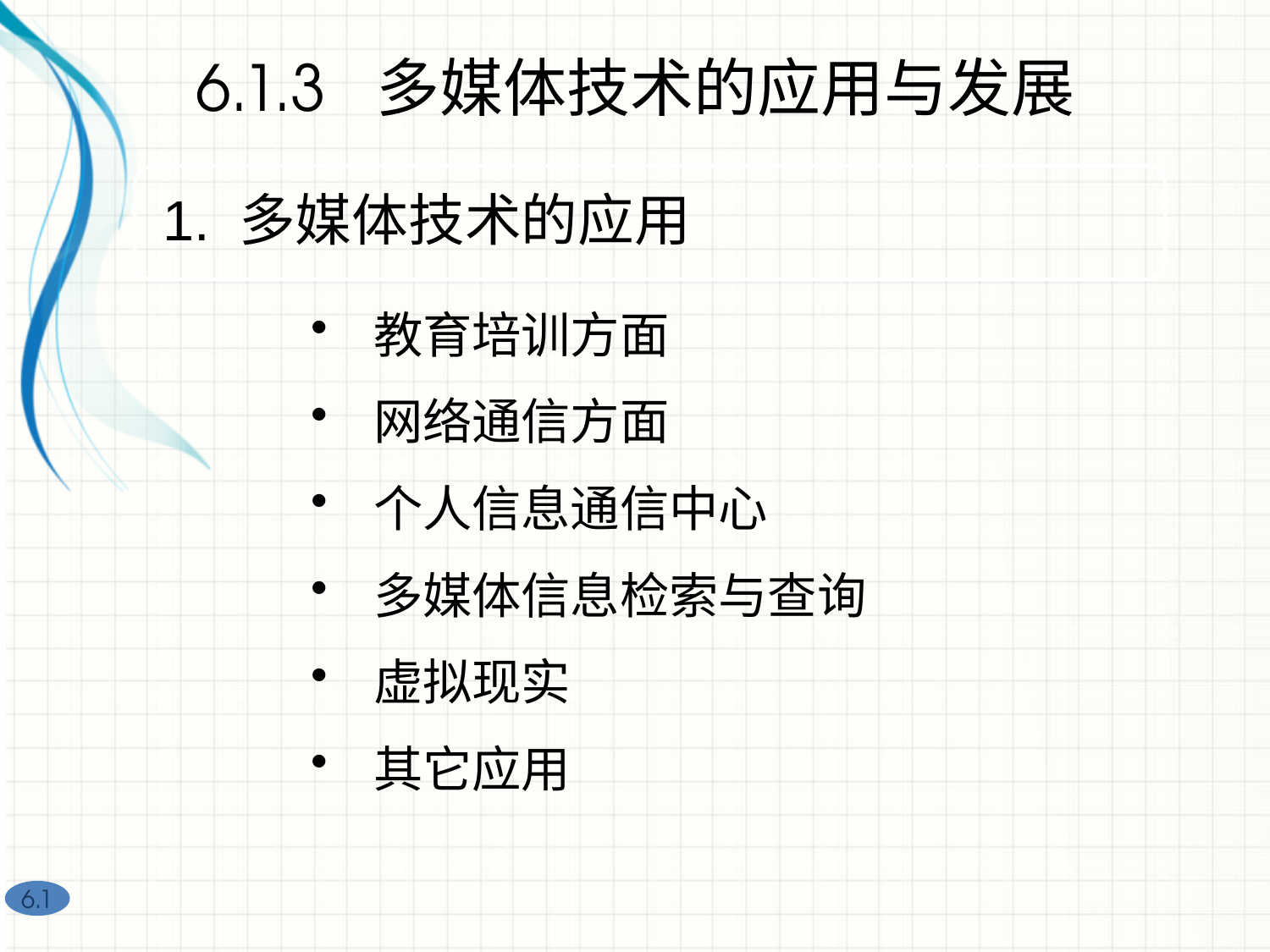

6.1.3  多媒体技术的应用与发展
1. 多媒体技术的应用
 教育培训方面
 网络通信方面
 个人信息通信中心
 多媒体信息检索与查询
 虚拟现实
 其它应用